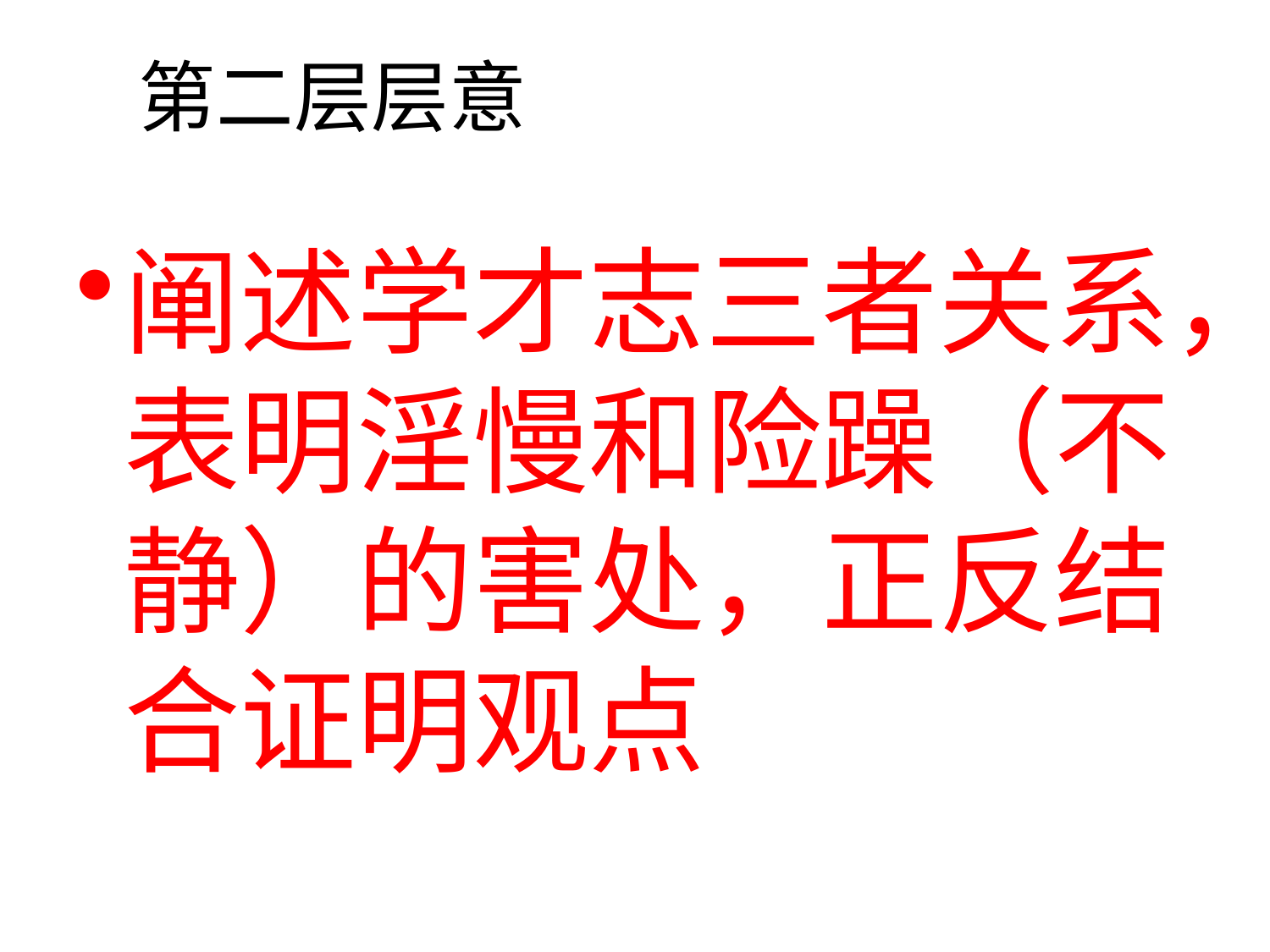

# 第二层层意
阐述学才志三者关系，表明淫慢和险躁（不静）的害处，正反结合证明观点